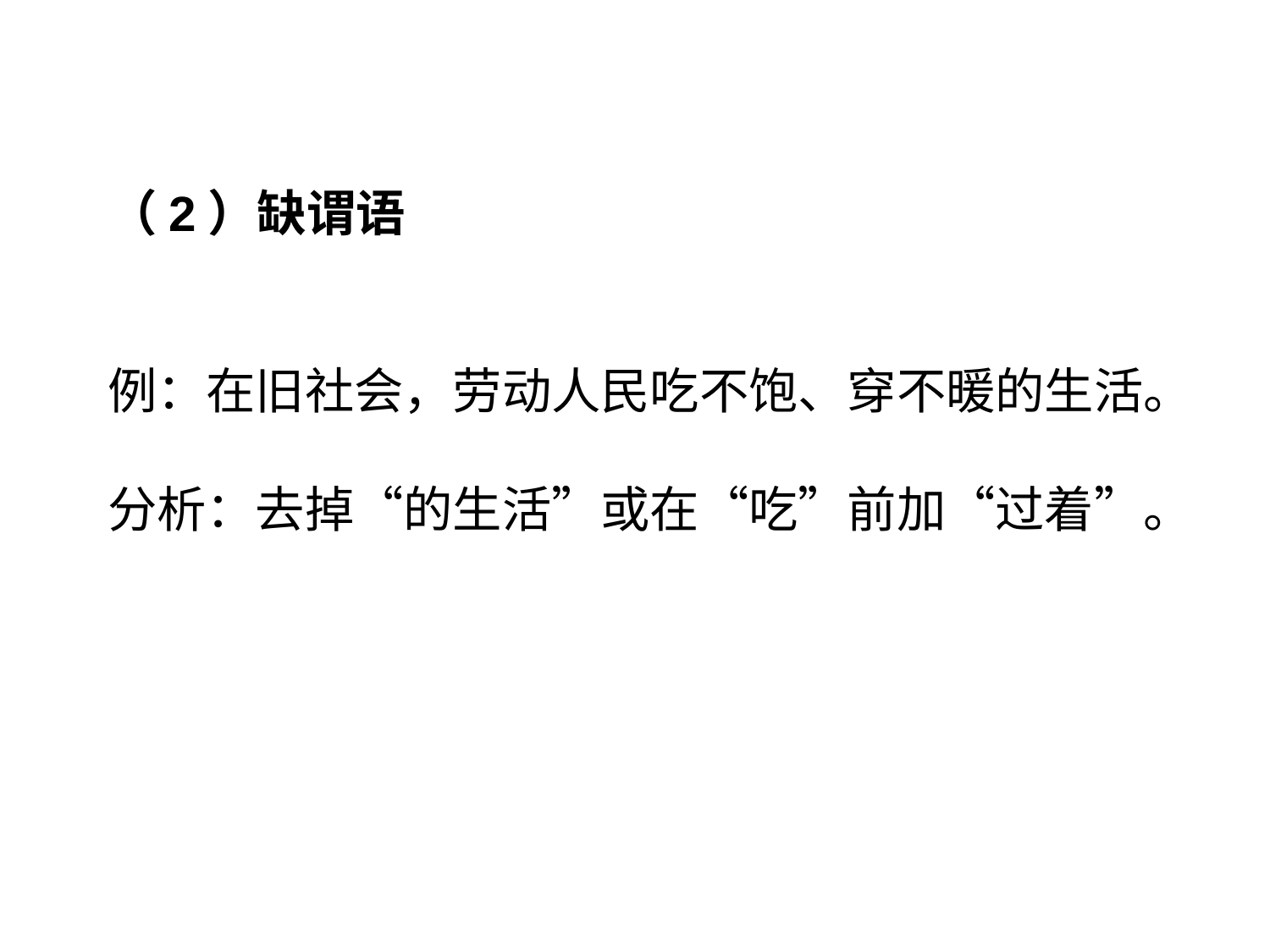

（2）缺谓语

例：在旧社会，劳动人民吃不饱、穿不暖的生活。

分析：去掉“的生活”或在“吃”前加“过着”。